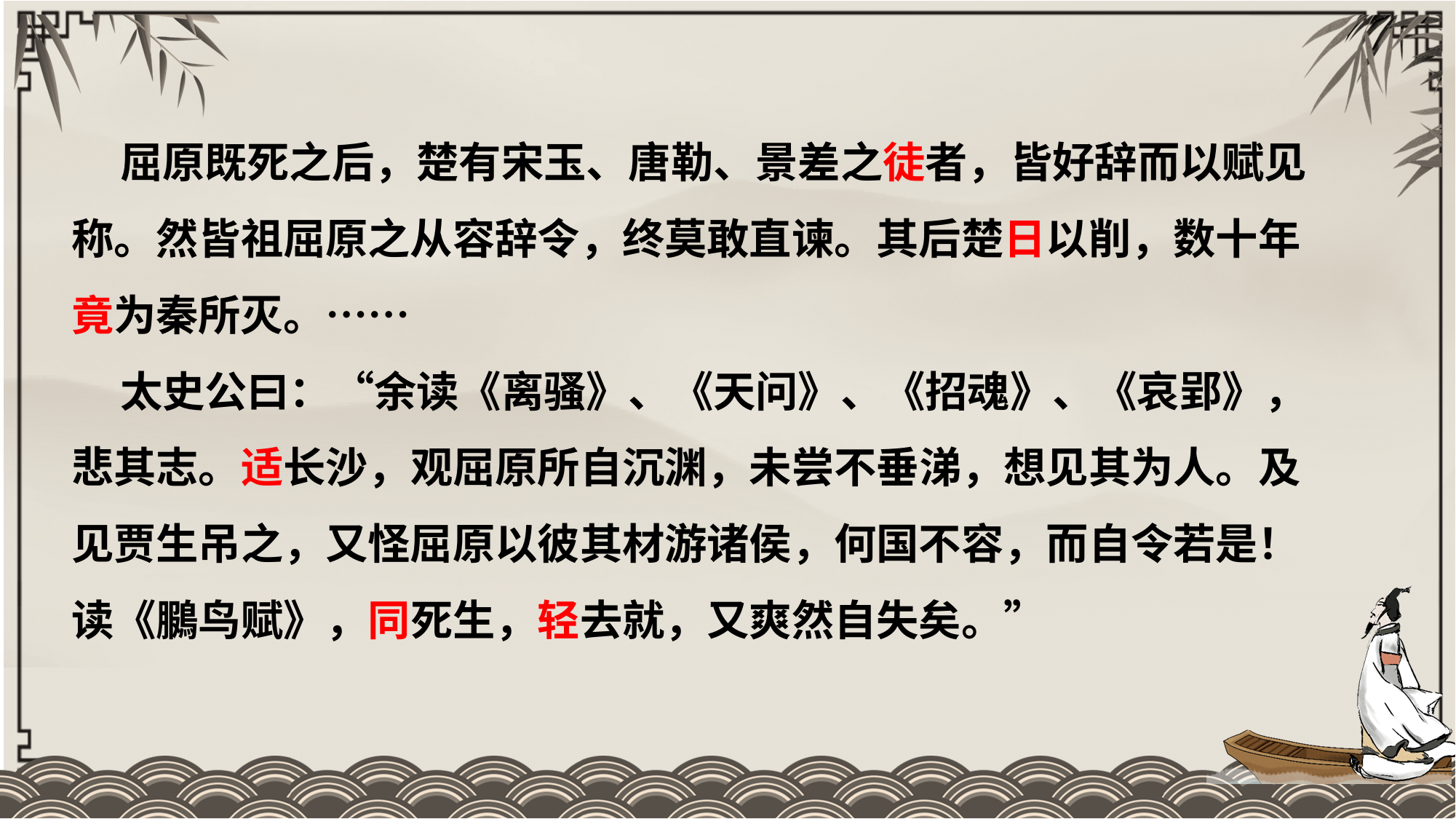

屈原既死之后，楚有宋玉、唐勒、景差之徒者，皆好辞而以赋见称。然皆祖屈原之从容辞令，终莫敢直谏。其后楚日以削，数十年竟为秦所灭。……
    太史公曰：“余读《离骚》、《天问》、《招魂》、《哀郢》，悲其志。适长沙，观屈原所自沉渊，未尝不垂涕，想见其为人。及见贾生吊之，又怪屈原以彼其材游诸侯，何国不容，而自令若是！读《鵩鸟赋》，同死生，轻去就，又爽然自失矣。”